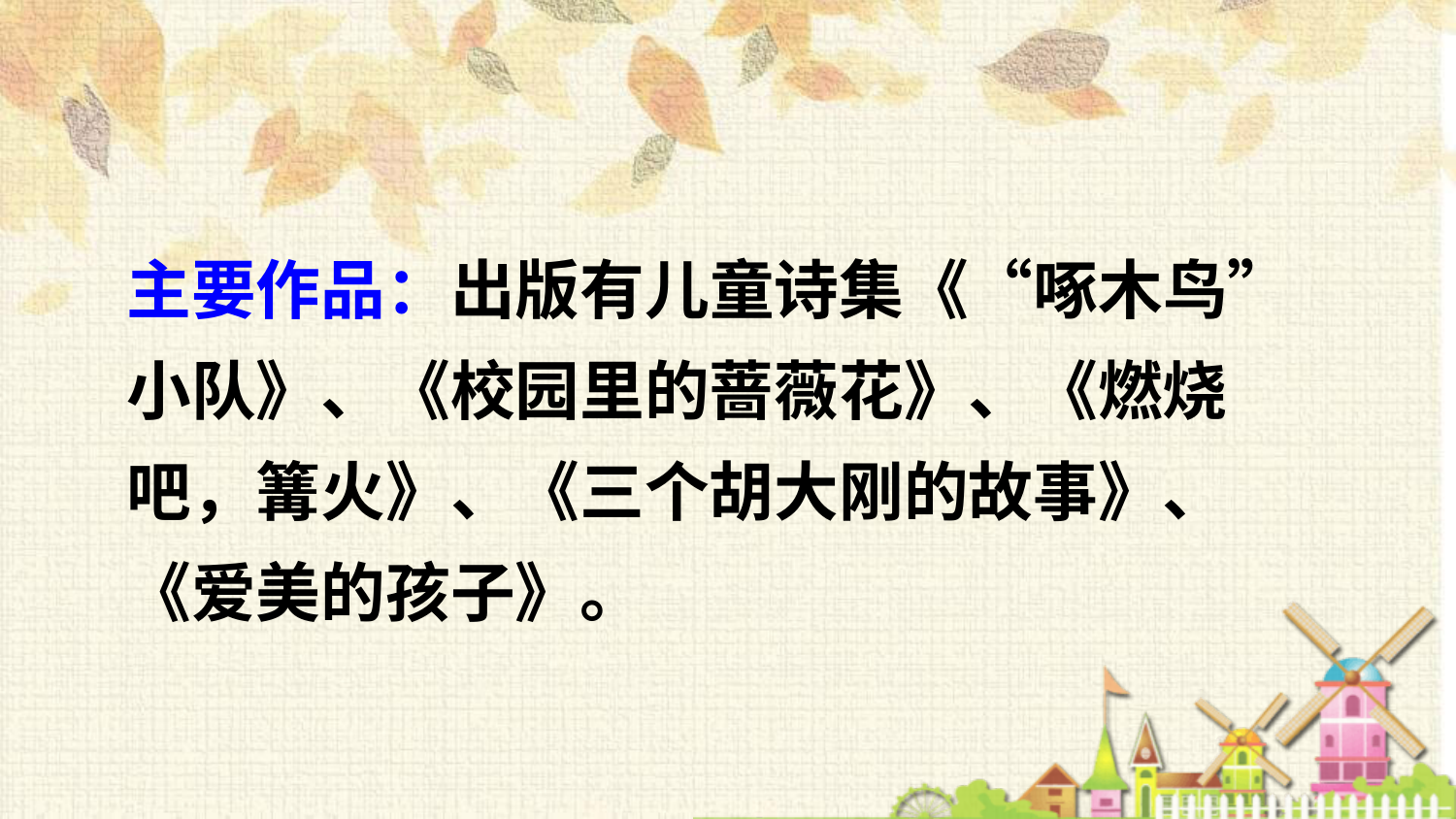

主要作品：出版有儿童诗集《“啄木鸟”小队》、《校园里的蔷薇花》、《燃烧吧，篝火》、《三个胡大刚的故事》、《爱美的孩子》。